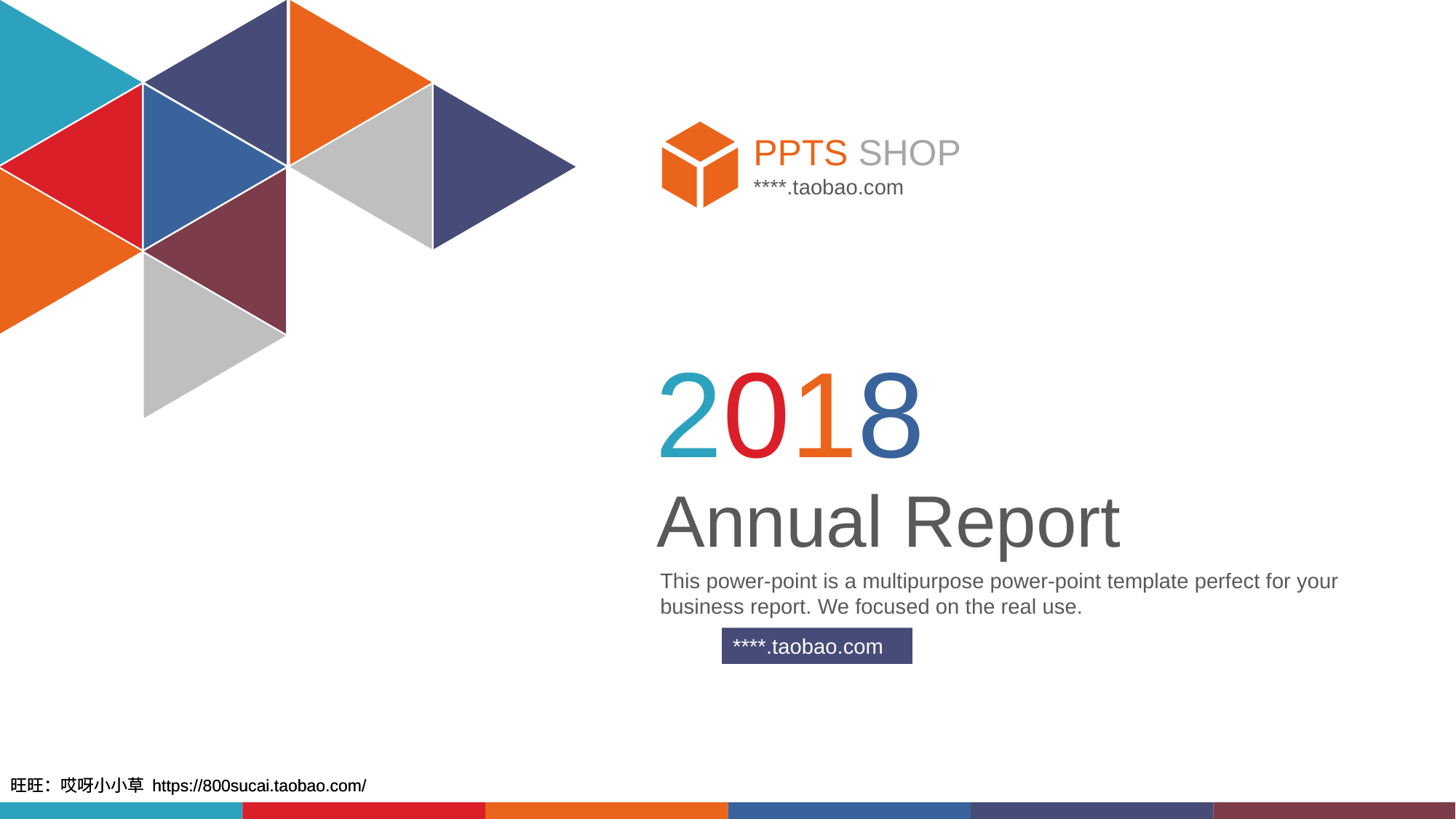

PPTS SHOP
****.taobao.com
2018
Annual Report
This power-point is a multipurpose power-point template perfect for your business report. We focused on the real use.
****.taobao.com
旺旺：哎呀小小草 https://800sucai.taobao.com/
旺旺：哎呀小小草 https://800sucai.taobao.com/